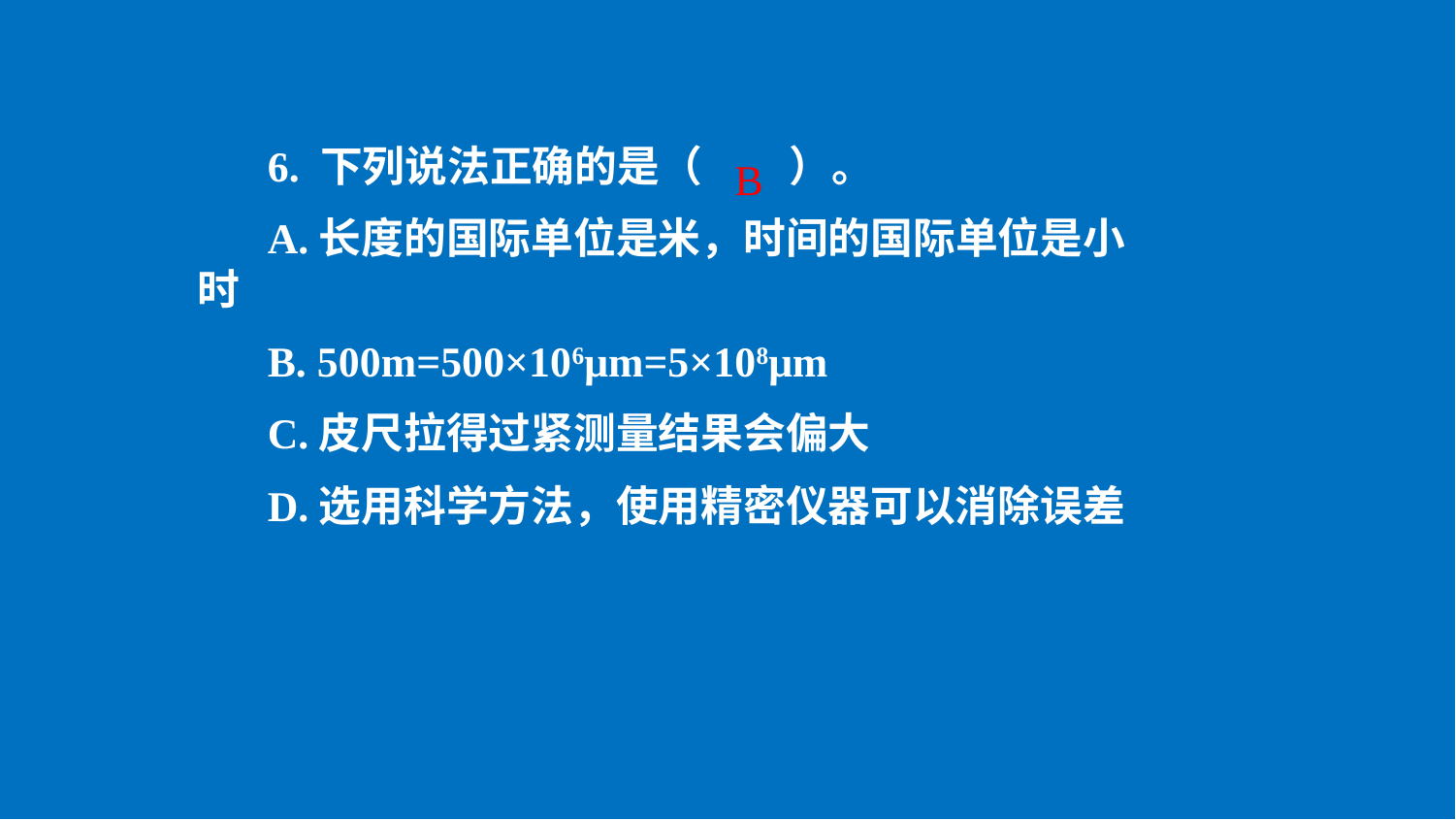

6. 下列说法正确的是（         ）。
A.长度的国际单位是米，时间的国际单位是小时
B. 500m=500×106μm=5×108μm
C.皮尺拉得过紧测量结果会偏大
D.选用科学方法，使用精密仪器可以消除误差
B